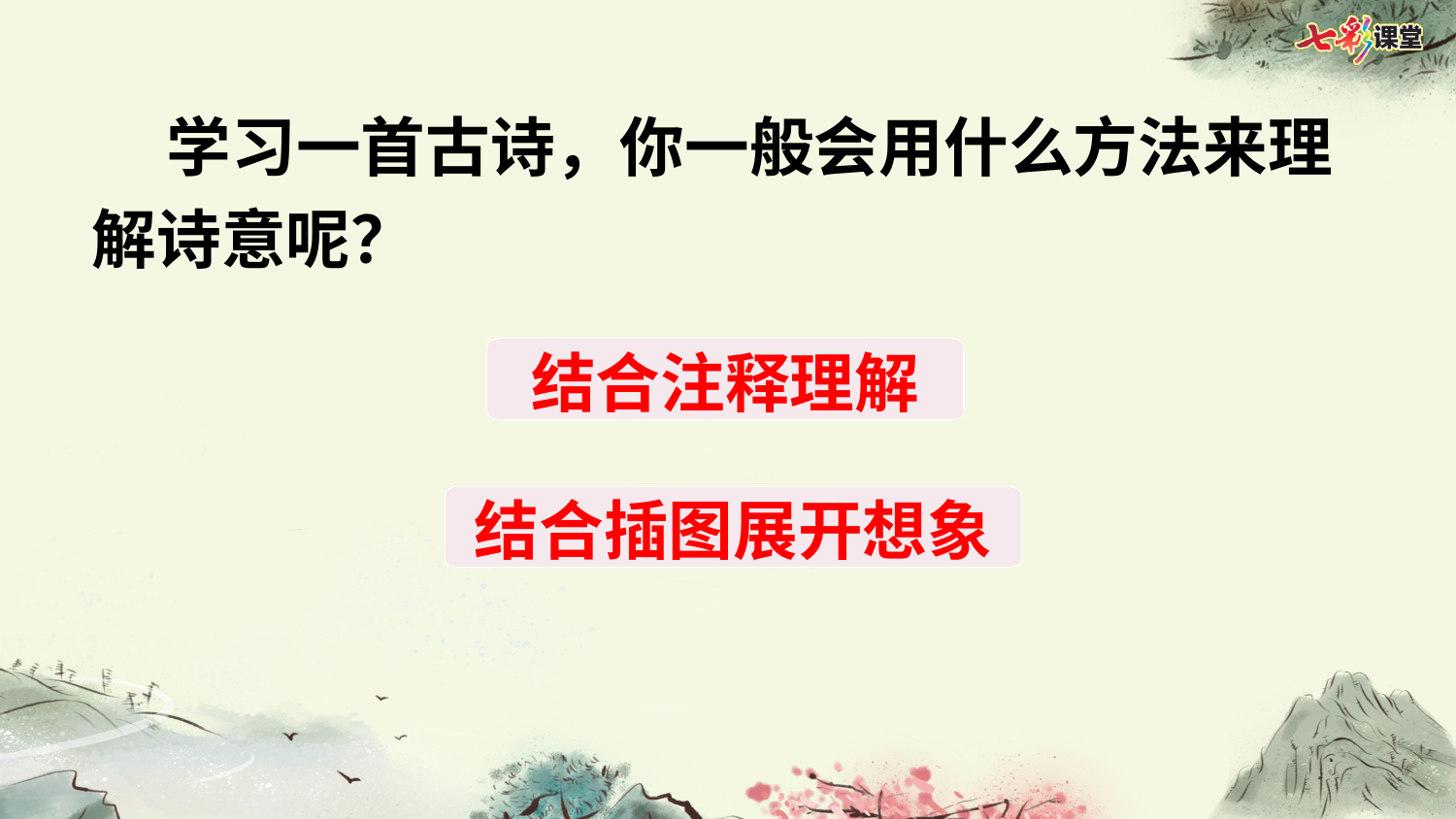

学习一首古诗，你一般会用什么方法来理解诗意呢？
结合注释理解
结合插图展开想象